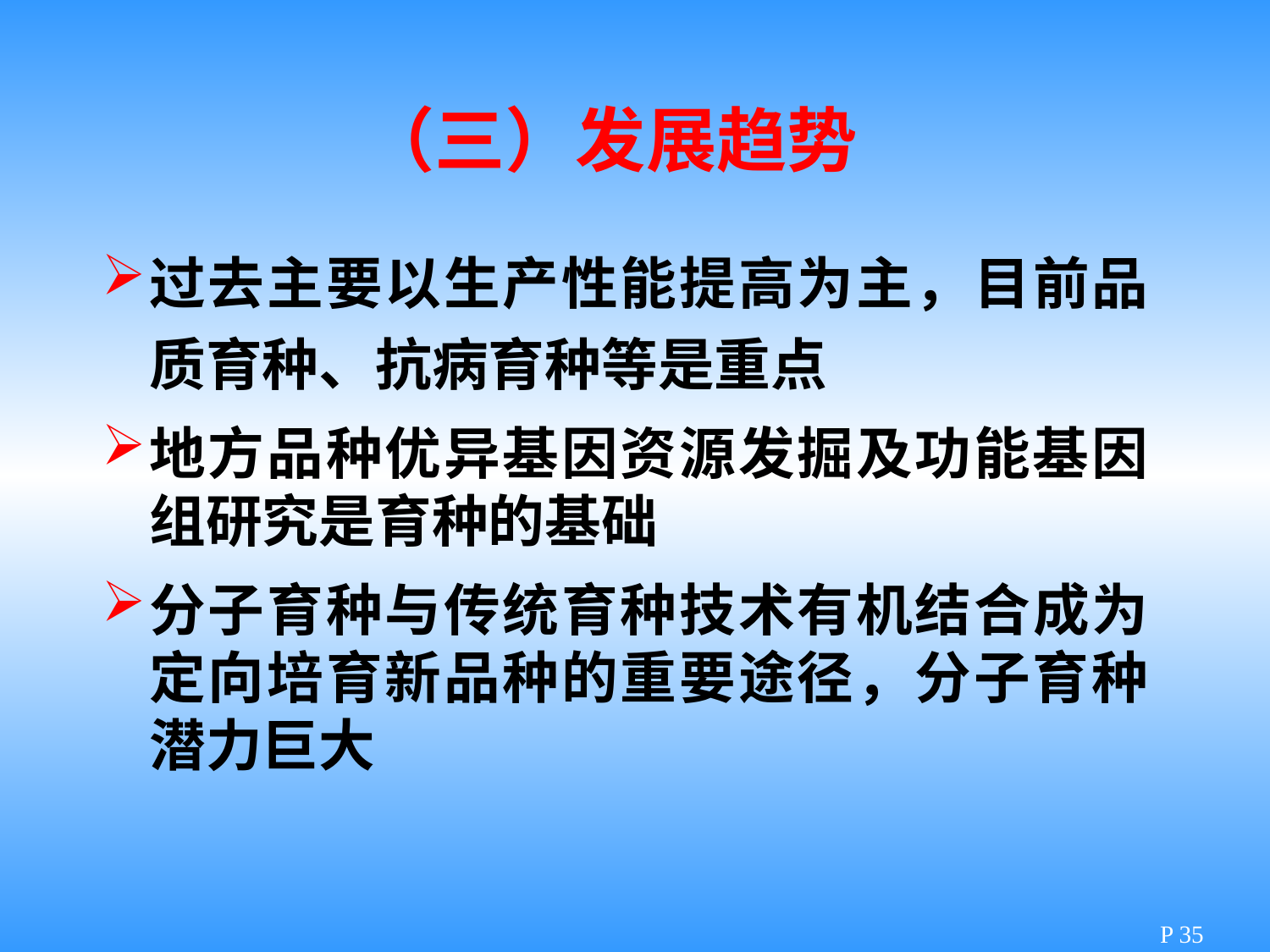

（三）发展趋势
过去主要以生产性能提高为主，目前品质育种、抗病育种等是重点
地方品种优异基因资源发掘及功能基因组研究是育种的基础
分子育种与传统育种技术有机结合成为定向培育新品种的重要途径，分子育种潜力巨大
P 35